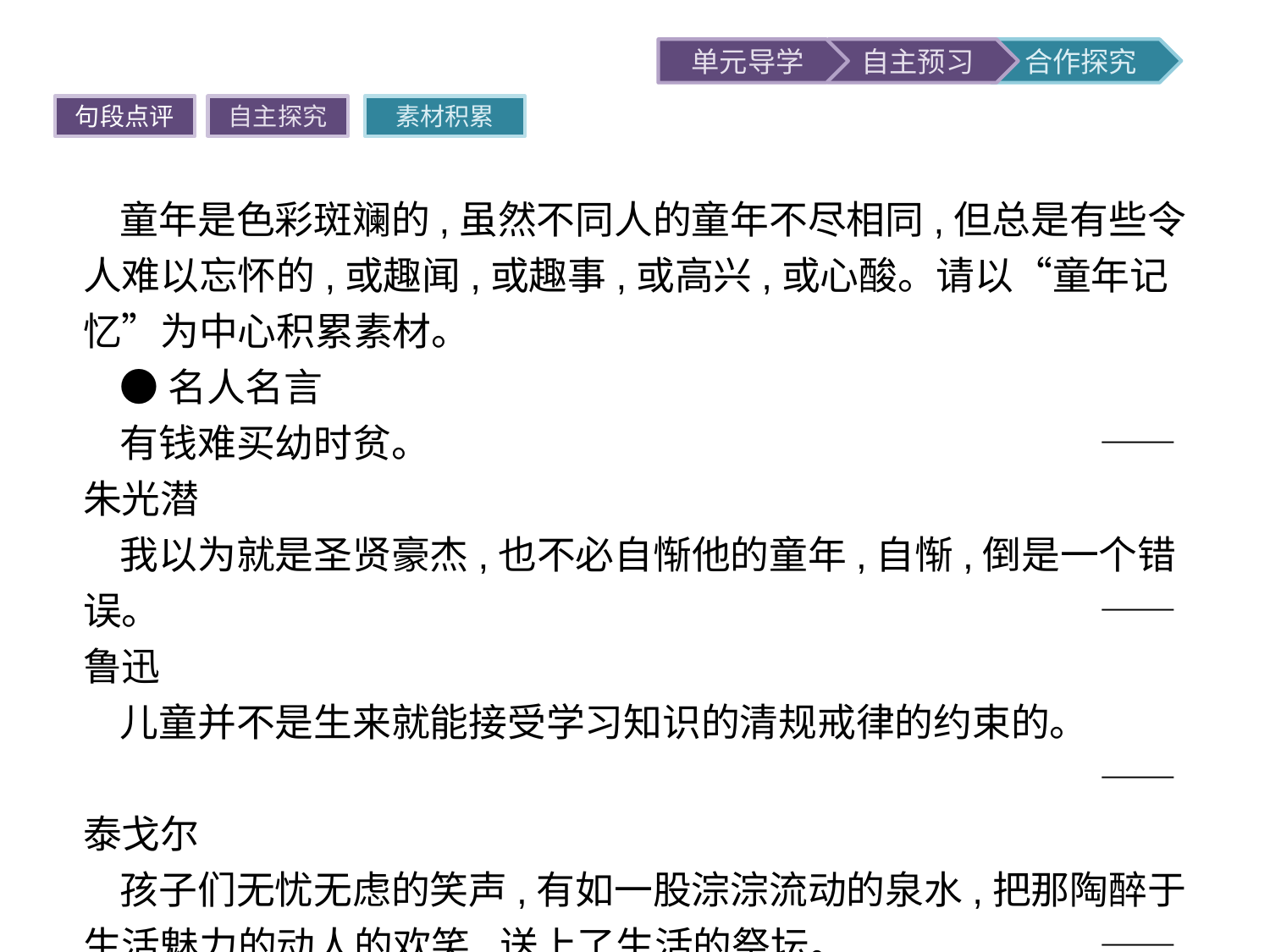

句段点评
自主探究
素材积累
童年是色彩斑斓的,虽然不同人的童年不尽相同,但总是有些令人难以忘怀的,或趣闻,或趣事,或高兴,或心酸。请以“童年记忆”为中心积累素材。
●名人名言
有钱难买幼时贫。						——朱光潜
我以为就是圣贤豪杰,也不必自惭他的童年,自惭,倒是一个错误。								——鲁迅
儿童并不是生来就能接受学习知识的清规戒律的约束的。
								——泰戈尔
孩子们无忧无虑的笑声,有如一股淙淙流动的泉水,把那陶醉于生活魅力的动人的欢笑,送上了生活的祭坛。		——高尔基